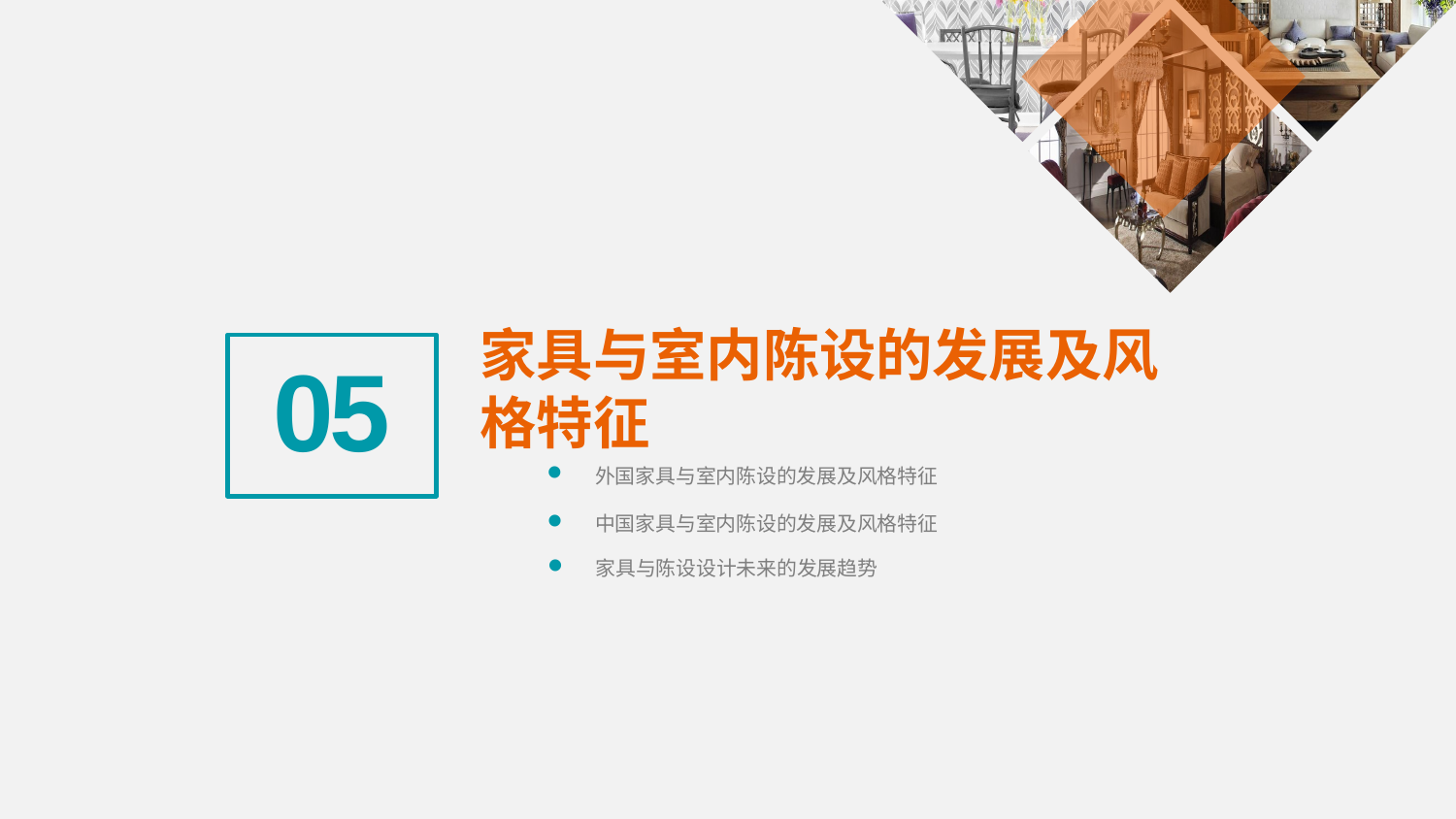

05
家具与室内陈设的发展及风格特征

  外国家具与室内陈设的发展及风格特征
  中国家具与室内陈设的发展及风格特征
  家具与陈设设计未来的发展趋势